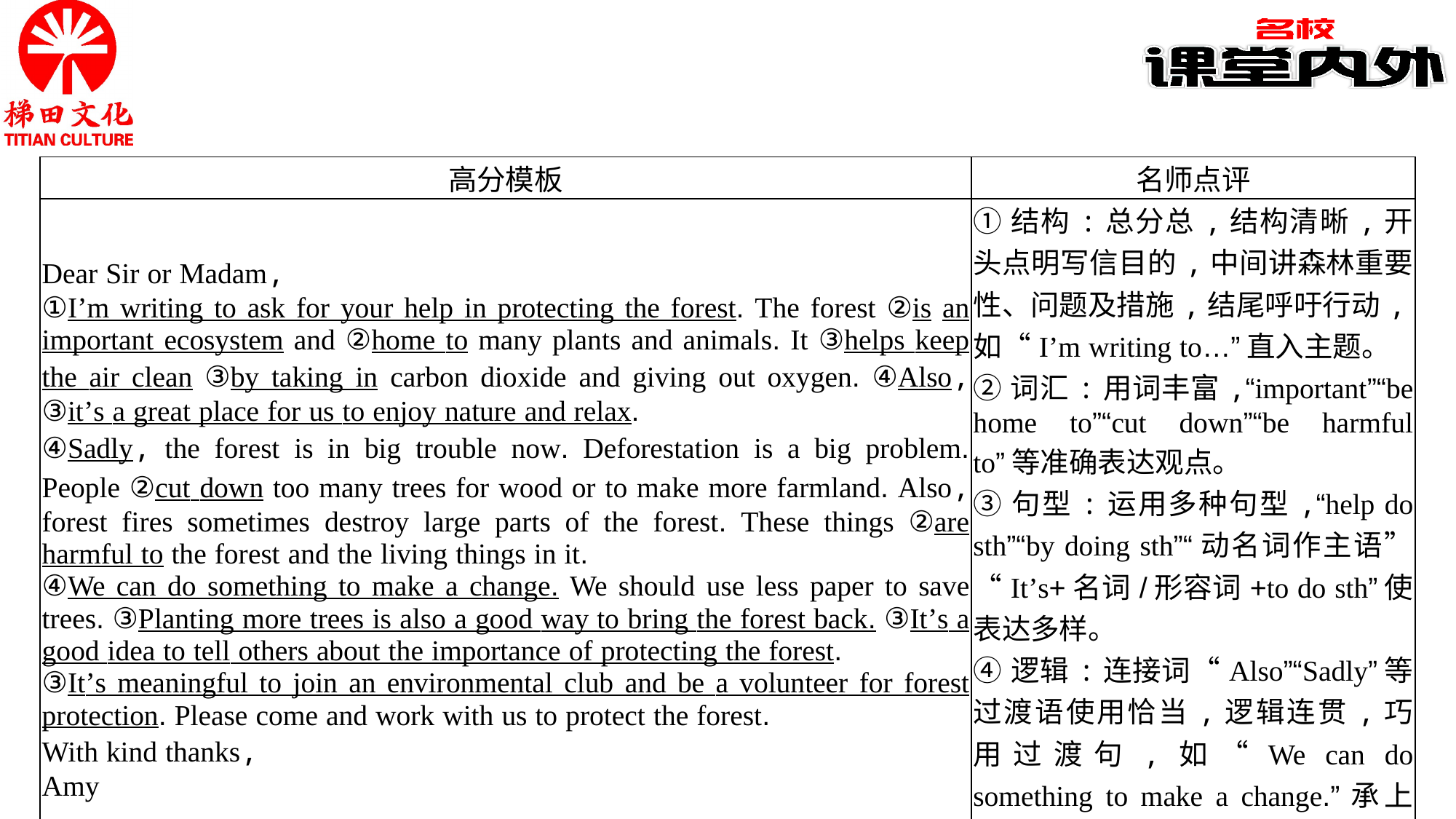

| 高分模板 | 名师点评 |
| --- | --- |
| Dear Sir or Madam, ①I’m writing to ask for your help in protecting the forest. The forest ②is an important ecosystem and ②home to many plants and animals. It ③helps keep the air clean ③by taking in carbon dioxide and giving out oxygen. ④Also, ③it’s a great place for us to enjoy nature and relax. ④Sadly, the forest is in big trouble now. Deforestation is a big problem. People ②cut down too many trees for wood or to make more farmland. Also, forest fires sometimes destroy large parts of the forest. These things ②are harmful to the forest and the living things in it. ④We can do something to make a change. We should use less paper to save trees. ③Planting more trees is also a good way to bring the forest back. ③It’s a good idea to tell others about the importance of protecting the forest. ③It’s meaningful to join an environmental club and be a volunteer for forest protection. Please come and work with us to protect the forest. With kind thanks, Amy | ①结构:总分总,结构清晰,开头点明写信目的,中间讲森林重要性、问题及措施,结尾呼吁行动,如“I’m writing to…”直入主题。 ②词汇:用词丰富,“important”“be home to”“cut down”“be harmful to”等准确表达观点。 ③句型:运用多种句型,“help do sth”“by doing sth”“动名词作主语”“It’s+名词/形容词+to do sth”使表达多样。 ④逻辑:连接词“Also”“Sadly”等过渡语使用恰当,逻辑连贯,巧用过渡句,如“We can do something to make a change.”承上启下,逻辑紧凑。 |